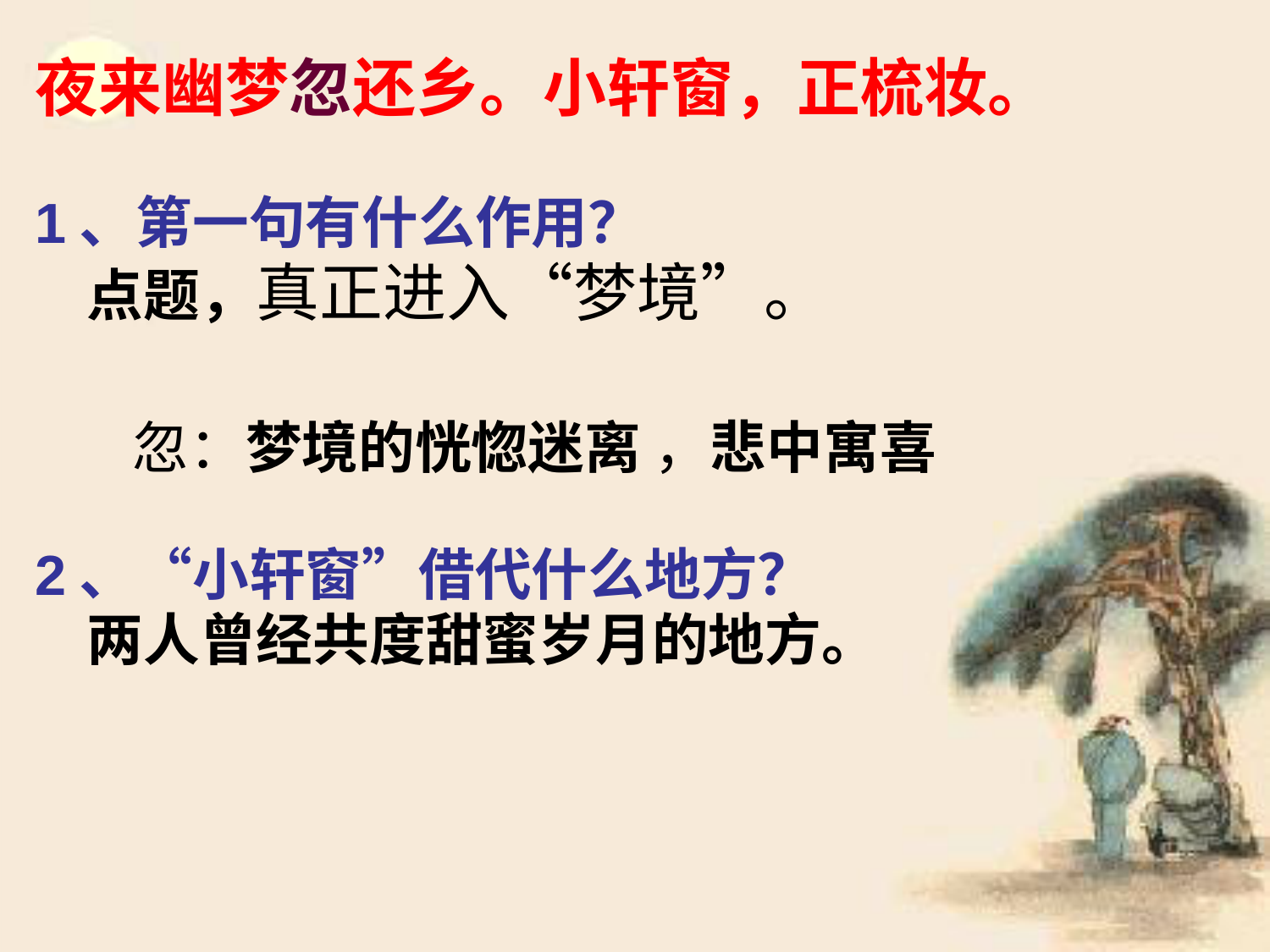

夜来幽梦忽还乡。小轩窗，正梳妆。

1、第一句有什么作用？
   点题，真正进入“梦境”。

2、“小轩窗”借代什么地方？
   两人曾经共度甜蜜岁月的地方。
忽：梦境的恍惚迷离 ，悲中寓喜